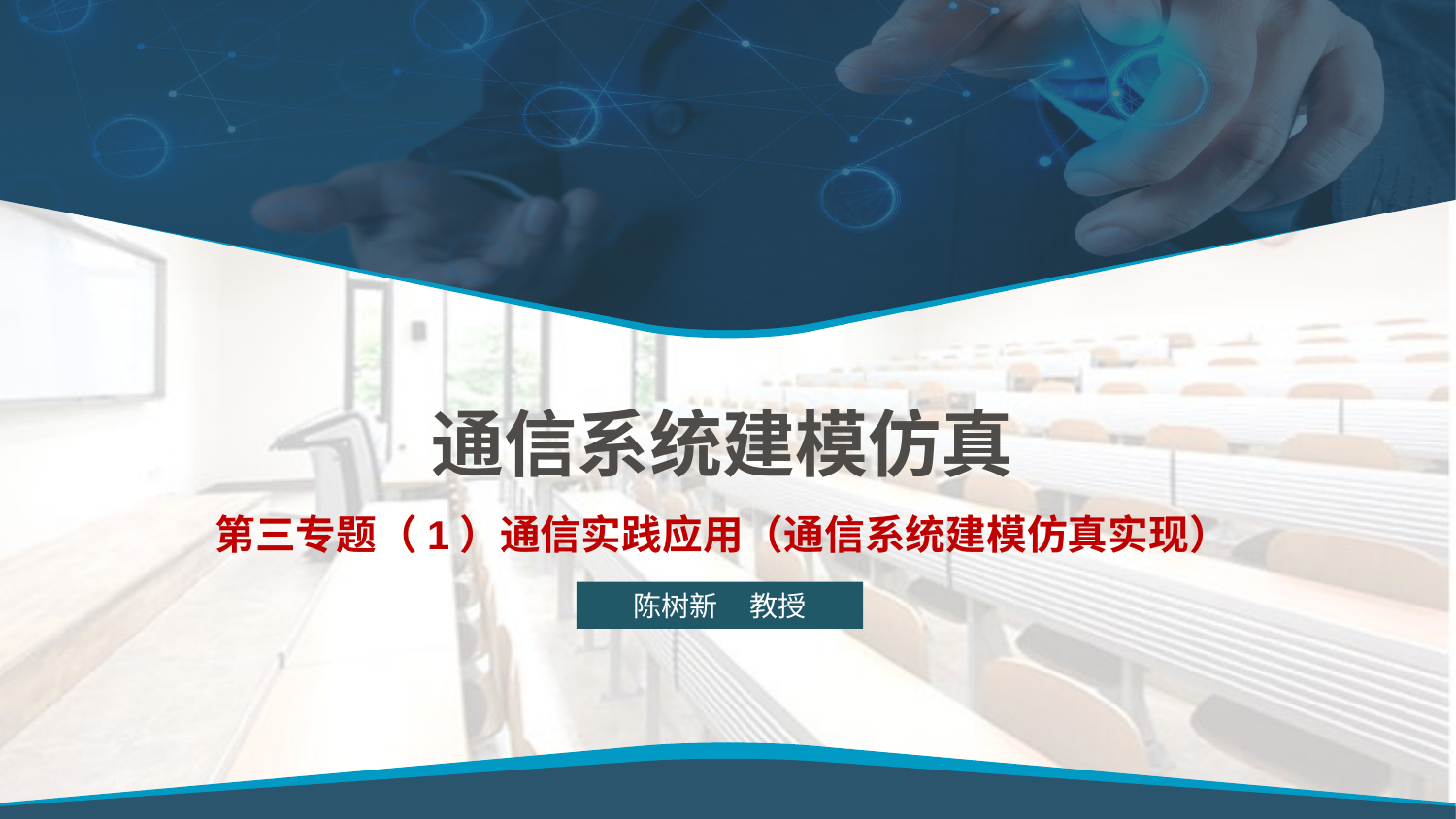

通信系统建模仿真
第三专题（1）通信实践应用（通信系统建模仿真实现）
陈树新     教授